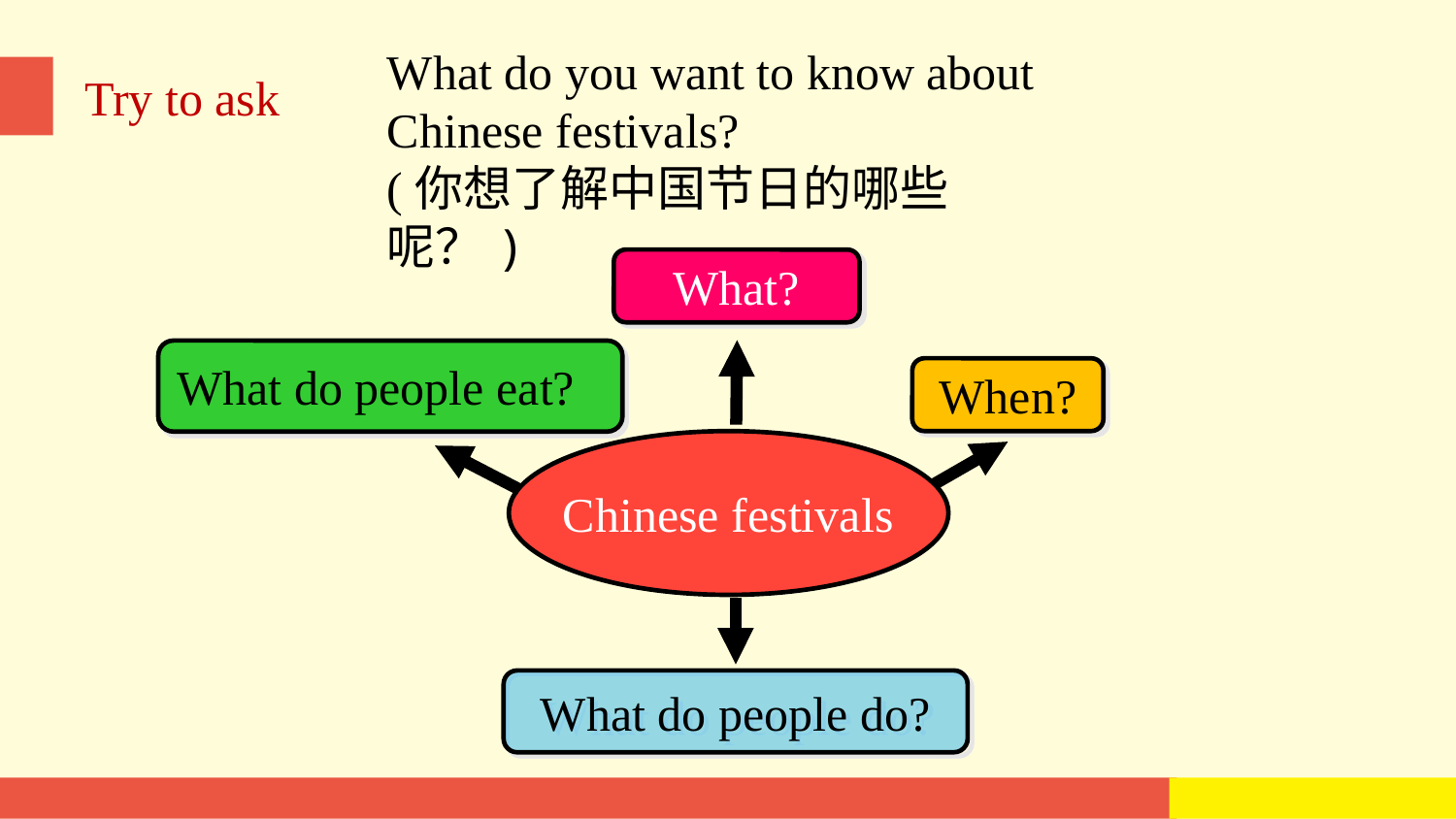

What do you want to know about Chinese festivals?
(你想了解中国节日的哪些呢？)
 Try to ask
What?

What do people eat?

When?

              Chinese festivals

What do people do?